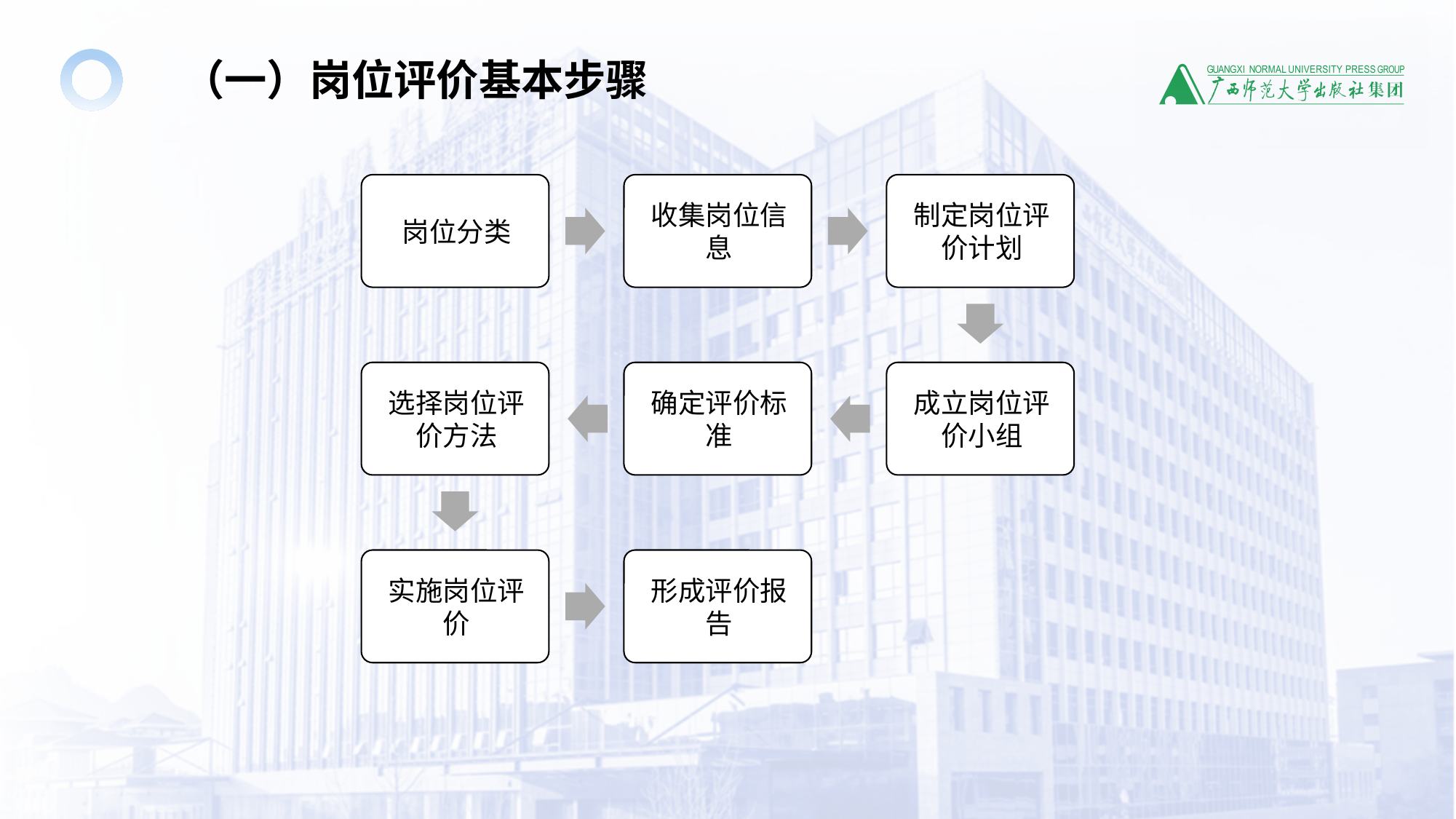

（一）岗位评价基本步骤

岗位分类

收集岗位信息

制定岗位评价计划

成立岗位评价小组

确定评价标准

选择岗位评价方法

实施岗位评价

形成评价报告